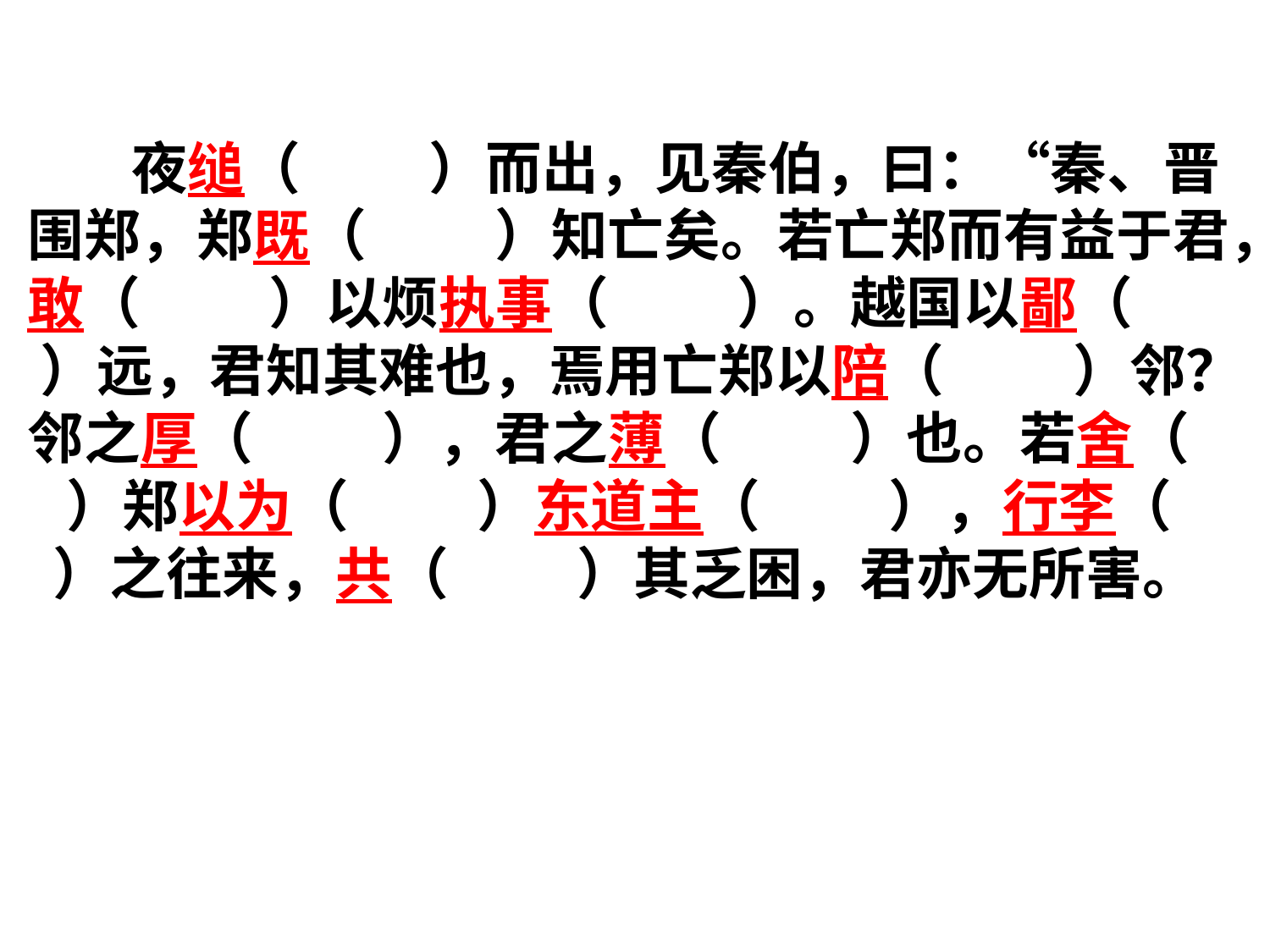

夜缒（          ）而出，见秦伯，曰：“秦、晋围郑，郑既（          ）知亡矣。若亡郑而有益于君，敢（          ）以烦执事（          ）。越国以鄙（          ）远，君知其难也，焉用亡郑以陪（          ）邻？邻之厚（          ），君之薄（          ）也。若舍（          ）郑以为（          ）东道主（          ），行李（          ）之往来，共（          ）其乏困，君亦无所害。